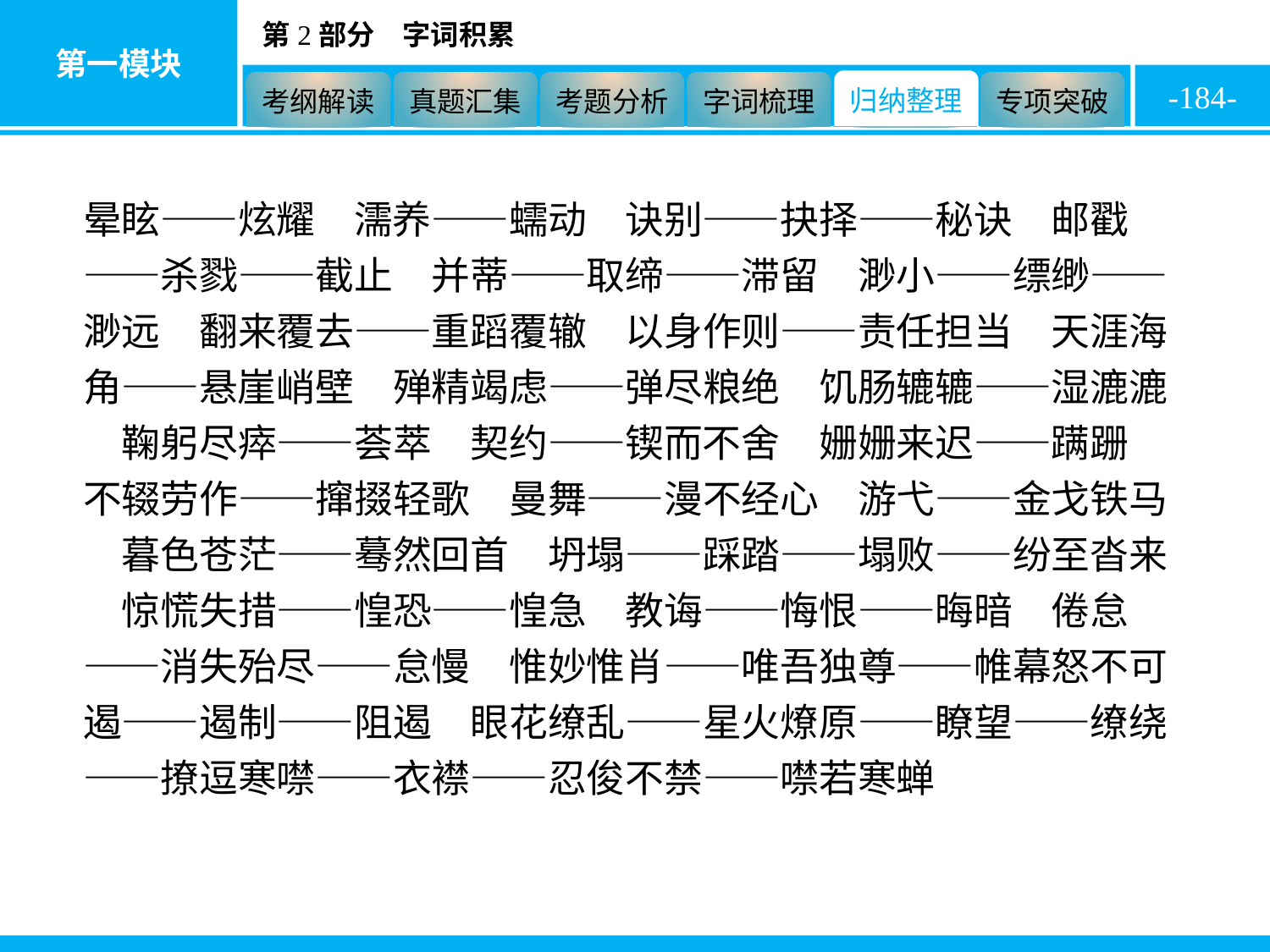

-184-
晕眩——炫耀　濡养——蠕动　诀别——抉择——秘诀　邮戳——杀戮——截止　并蒂——取缔——滞留　渺小——缥缈——渺远　翻来覆去——重蹈覆辙　以身作则——责任担当　天涯海角——悬崖峭壁　殚精竭虑——弹尽粮绝　饥肠辘辘——湿漉漉　鞠躬尽瘁——荟萃　契约——锲而不舍　姗姗来迟——蹒跚　不辍劳作——撺掇轻歌　曼舞——漫不经心　游弋——金戈铁马　暮色苍茫——蓦然回首　坍塌——踩踏——塌败——纷至沓来　惊慌失措——惶恐——惶急　教诲——悔恨——晦暗　倦怠——消失殆尽——怠慢　惟妙惟肖——唯吾独尊——帷幕怒不可遏——遏制——阻遏　眼花缭乱——星火燎原——瞭望——缭绕——撩逗寒噤——衣襟——忍俊不禁——噤若寒蝉